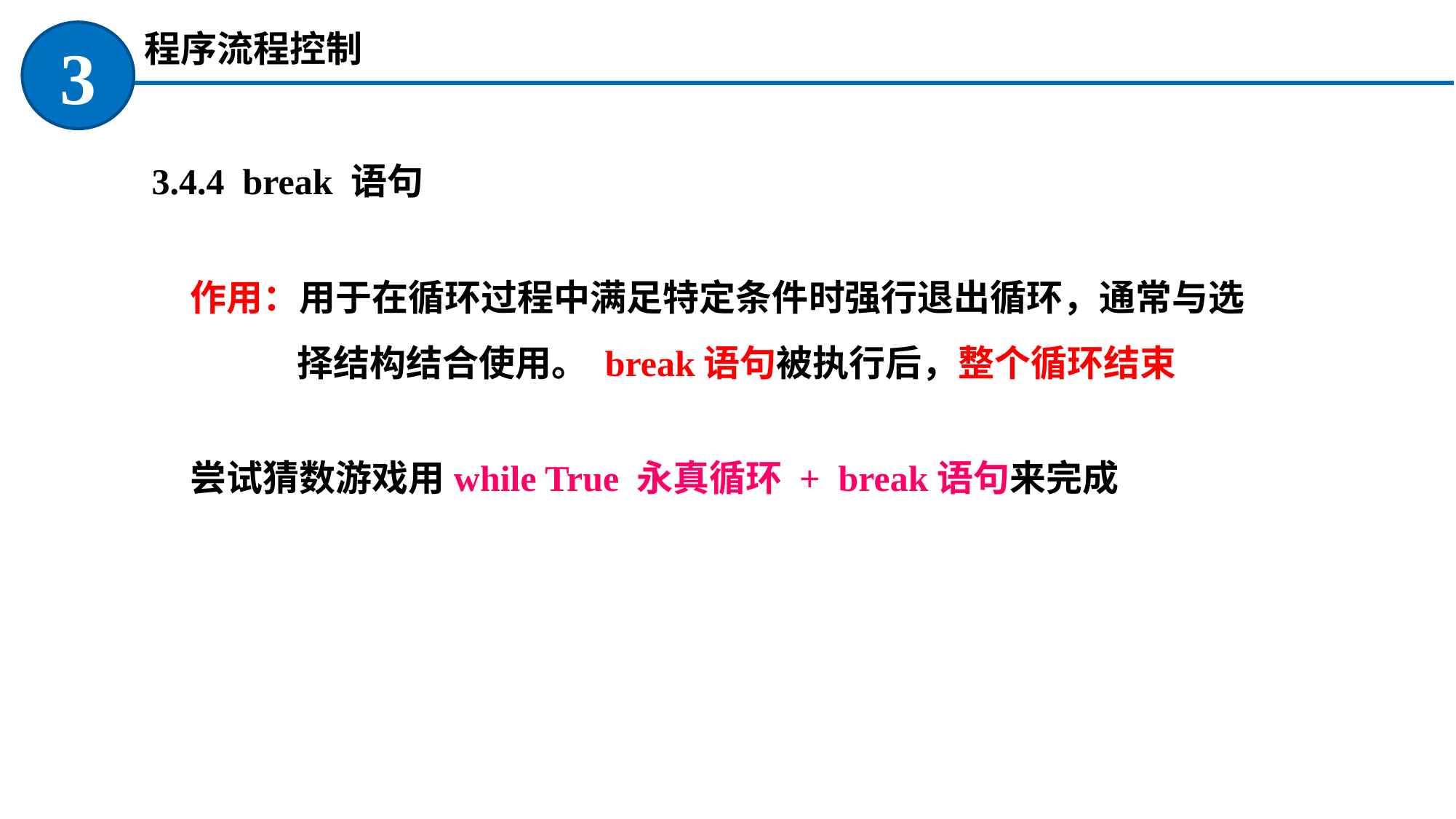

程序流程控制
3
 3.4.4  break 语句
作用：用于在循环过程中满足特定条件时强行退出循环，通常与选择结构结合使用。 break语句被执行后，整个循环结束
尝试猜数游戏用while True 永真循环 +  break语句来完成